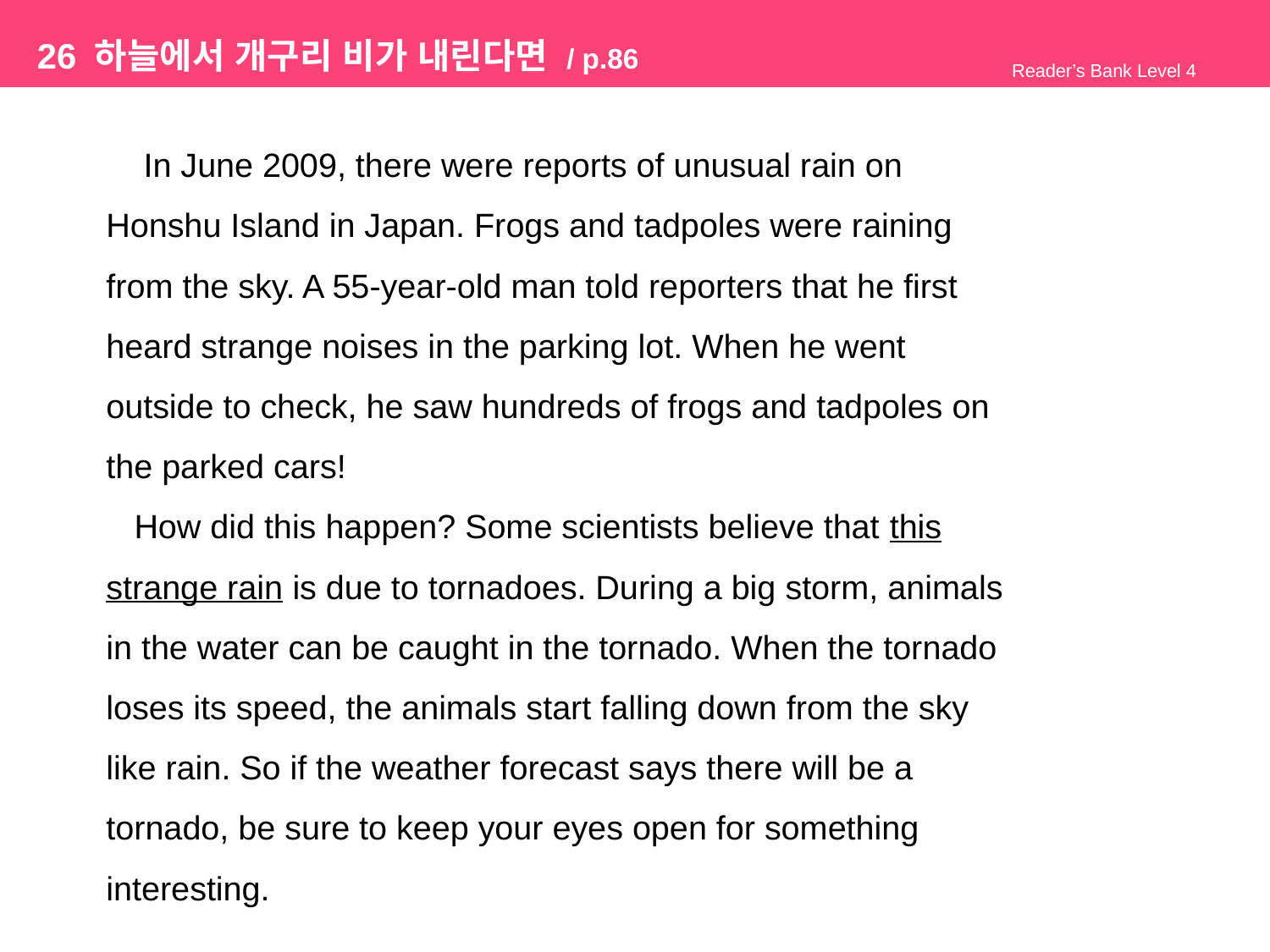

# 26 하늘에서 개구리 비가 내린다면 / p.86
Reader’s Bank Level 4

    In June 2009, there were reports of unusual rain on
Honshu Island in Japan. Frogs and tadpoles were raining
from the sky. A 55-year-old man told reporters that he first
heard strange noises in the parking lot. When he went
outside to check, he saw hundreds of frogs and tadpoles on
the parked cars!
   How did this happen? Some scientists believe that this
strange rain is due to tornadoes. During a big storm, animals
in the water can be caught in the tornado. When the tornado
loses its speed, the animals start falling down from the sky
like rain. So if the weather forecast says there will be a
tornado, be sure to keep your eyes open for something
interesting.